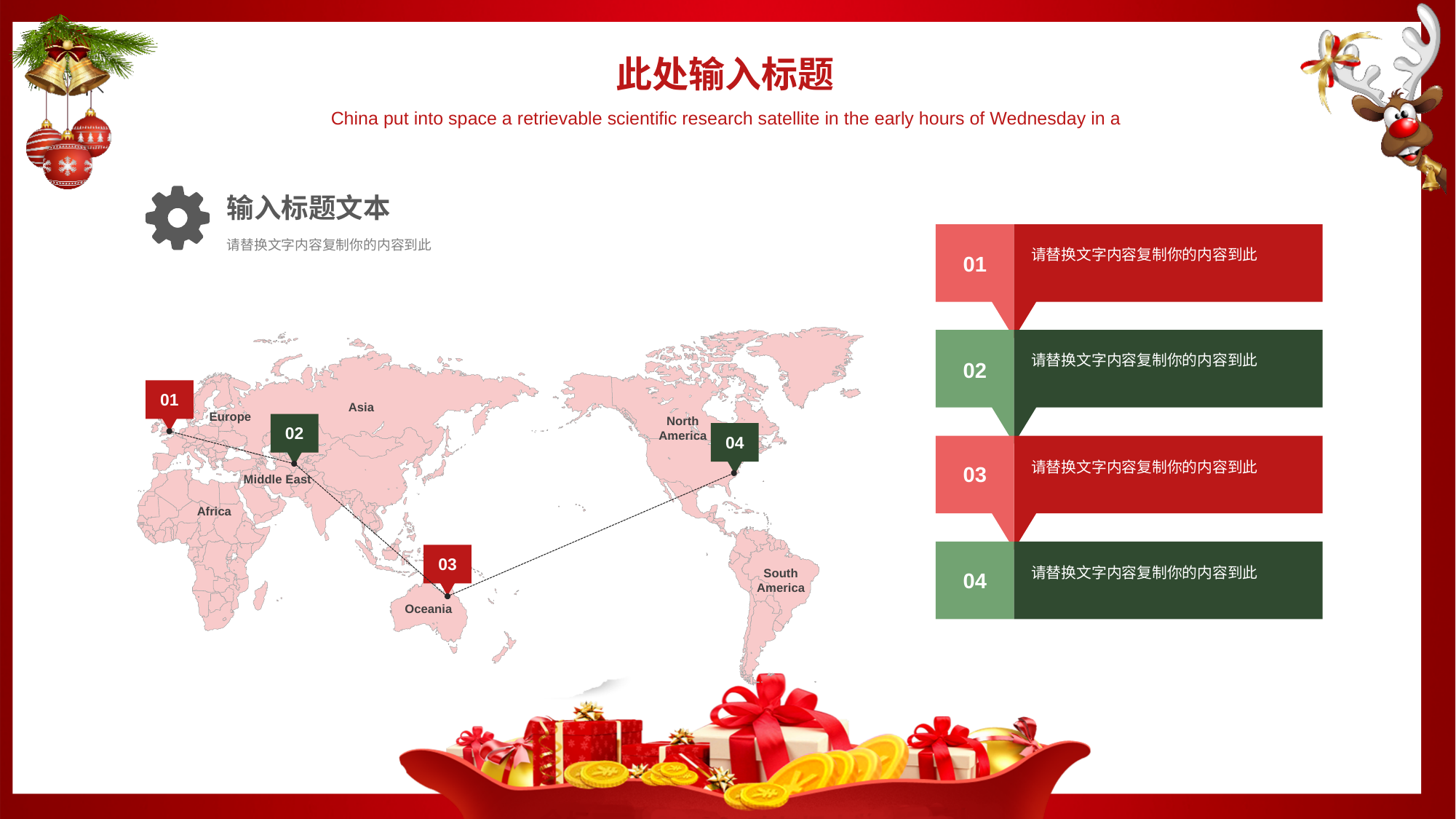

此处输入标题
China put into space a retrievable scientific research satellite in the early hours of Wednesday in a

输入标题文本
请替换文字内容复制你的内容到此
请替换文字内容复制你的内容到此

01

01
Asia
Europe
North
America
Middle East
Africa
South
America
Oceania

02

04

03
请替换文字内容复制你的内容到此

02
03

请替换文字内容复制你的内容到此
04

请替换文字内容复制你的内容到此